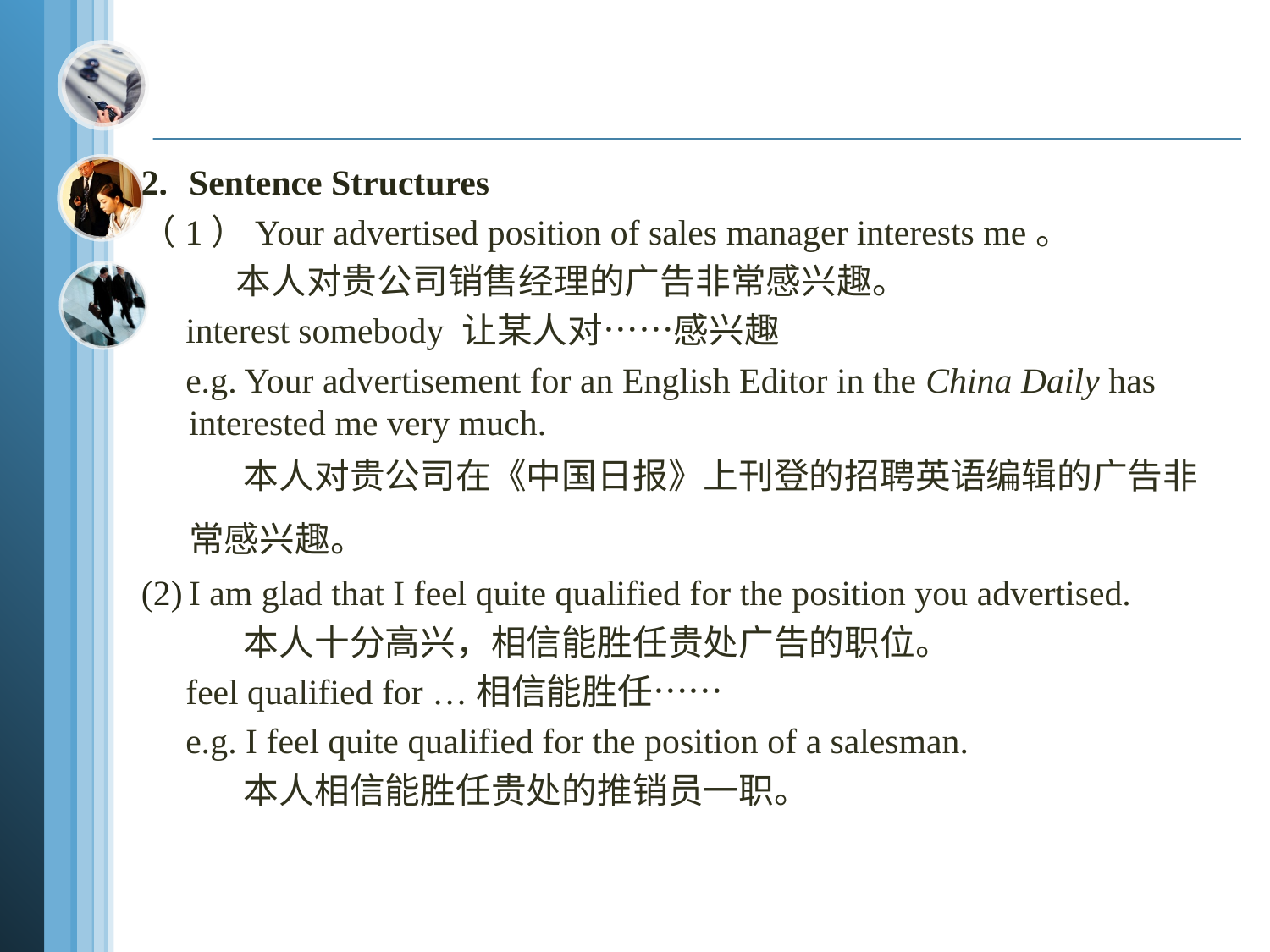

2.	Sentence Structures
（1）Your advertised position of sales manager interests me。
           本人对贵公司销售经理的广告非常感兴趣。
     interest somebody 让某人对……感兴趣
     e.g. Your advertisement for an English Editor in the China Daily has interested me very much.
            本人对贵公司在《中国日报》上刊登的招聘英语编辑的广告非常感兴趣。
(2)	I am glad that I feel quite qualified for the position you advertised.
            本人十分高兴，相信能胜任贵处广告的职位。
     feel qualified for …相信能胜任……
     e.g. I feel quite qualified for the position of a salesman.
            本人相信能胜任贵处的推销员一职。